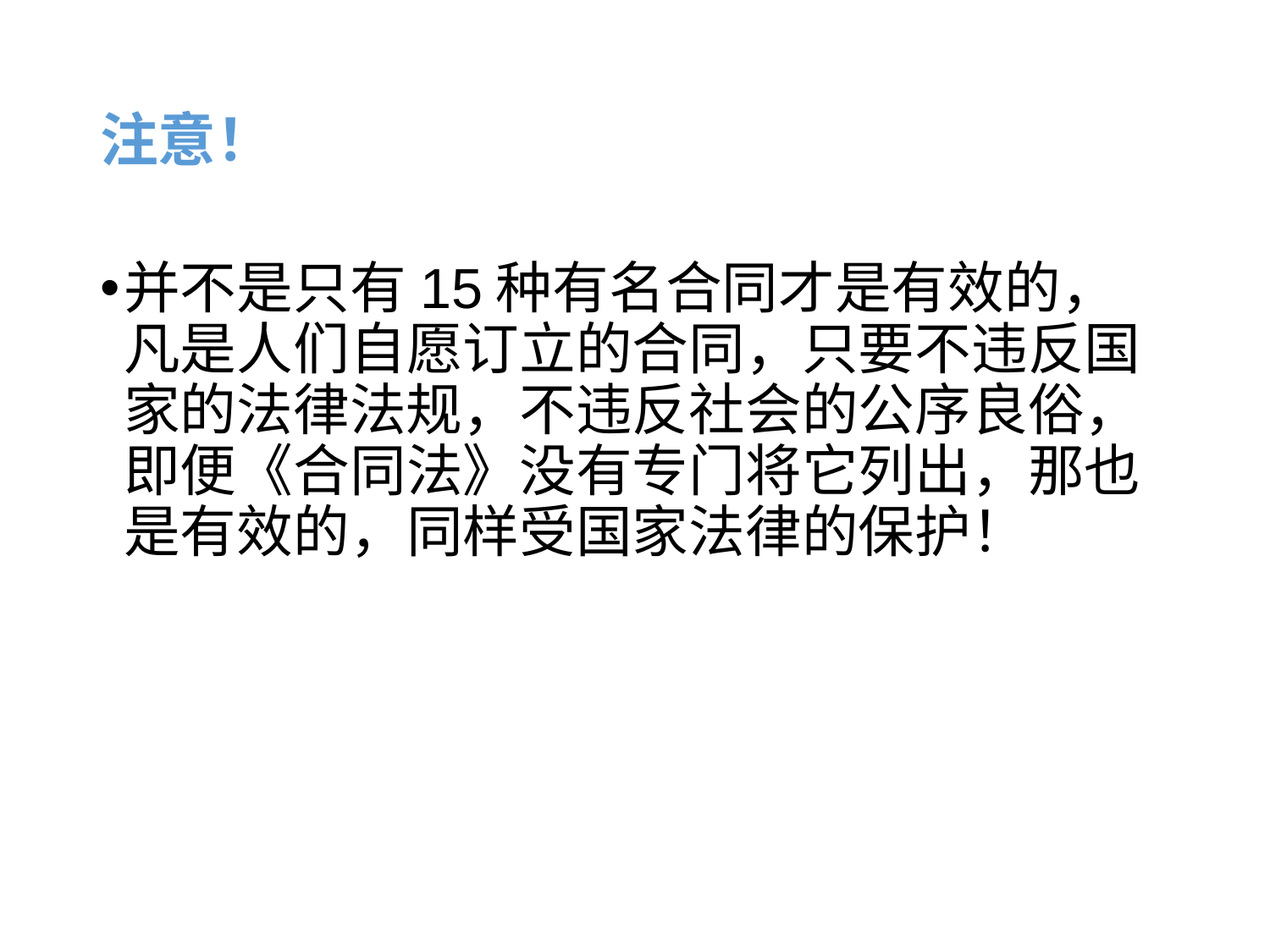

# 注意！
并不是只有15种有名合同才是有效的，凡是人们自愿订立的合同，只要不违反国家的法律法规，不违反社会的公序良俗，即便《合同法》没有专门将它列出，那也是有效的，同样受国家法律的保护！